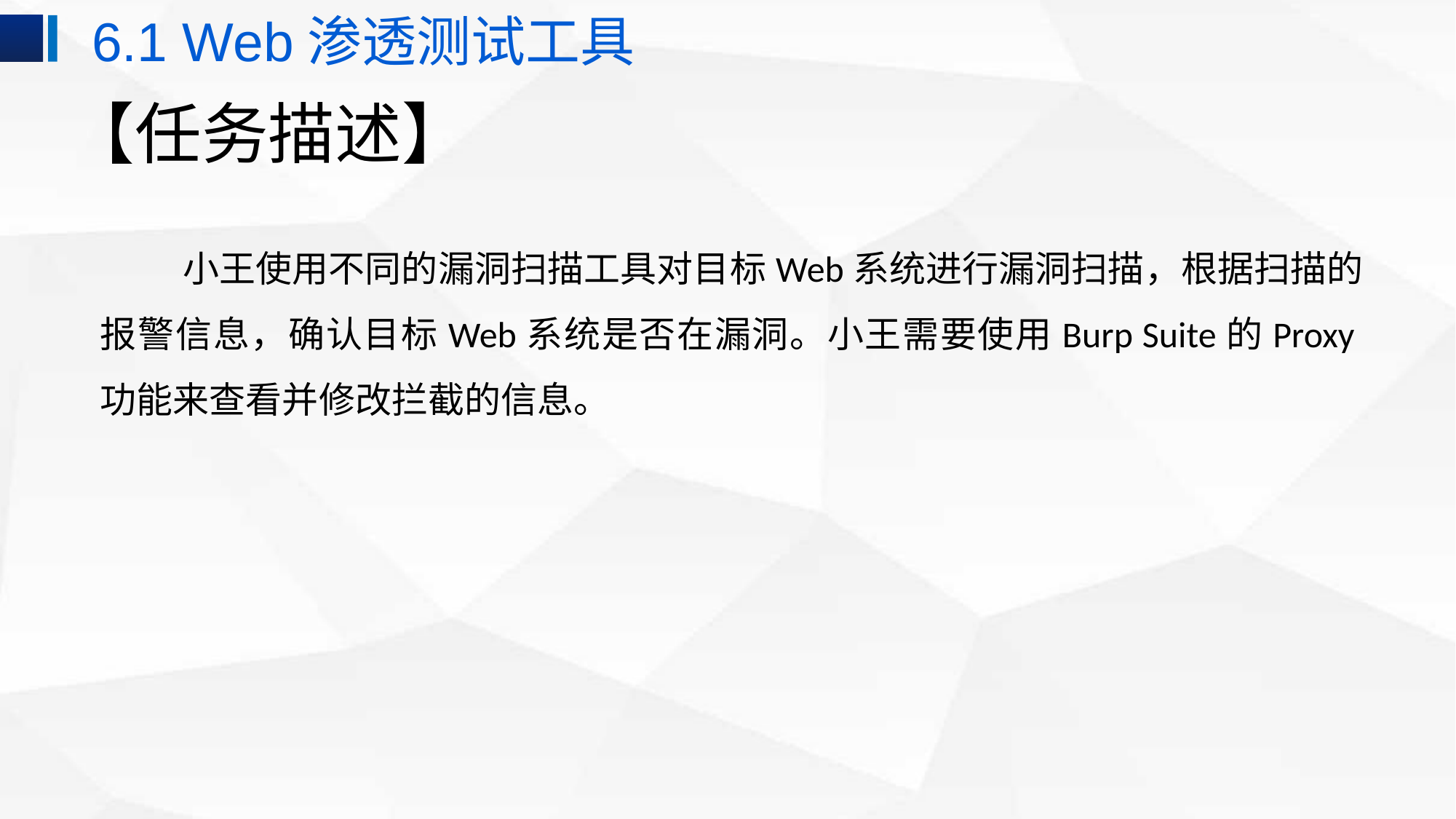

6.1 Web渗透测试工具

# 【任务描述】
     小王使用不同的漏洞扫描工具对目标Web系统进行漏洞扫描，根据扫描的报警信息，确认目标Web系统是否在漏洞。小王需要使用Burp Suite的Proxy功能来查看并修改拦截的信息。